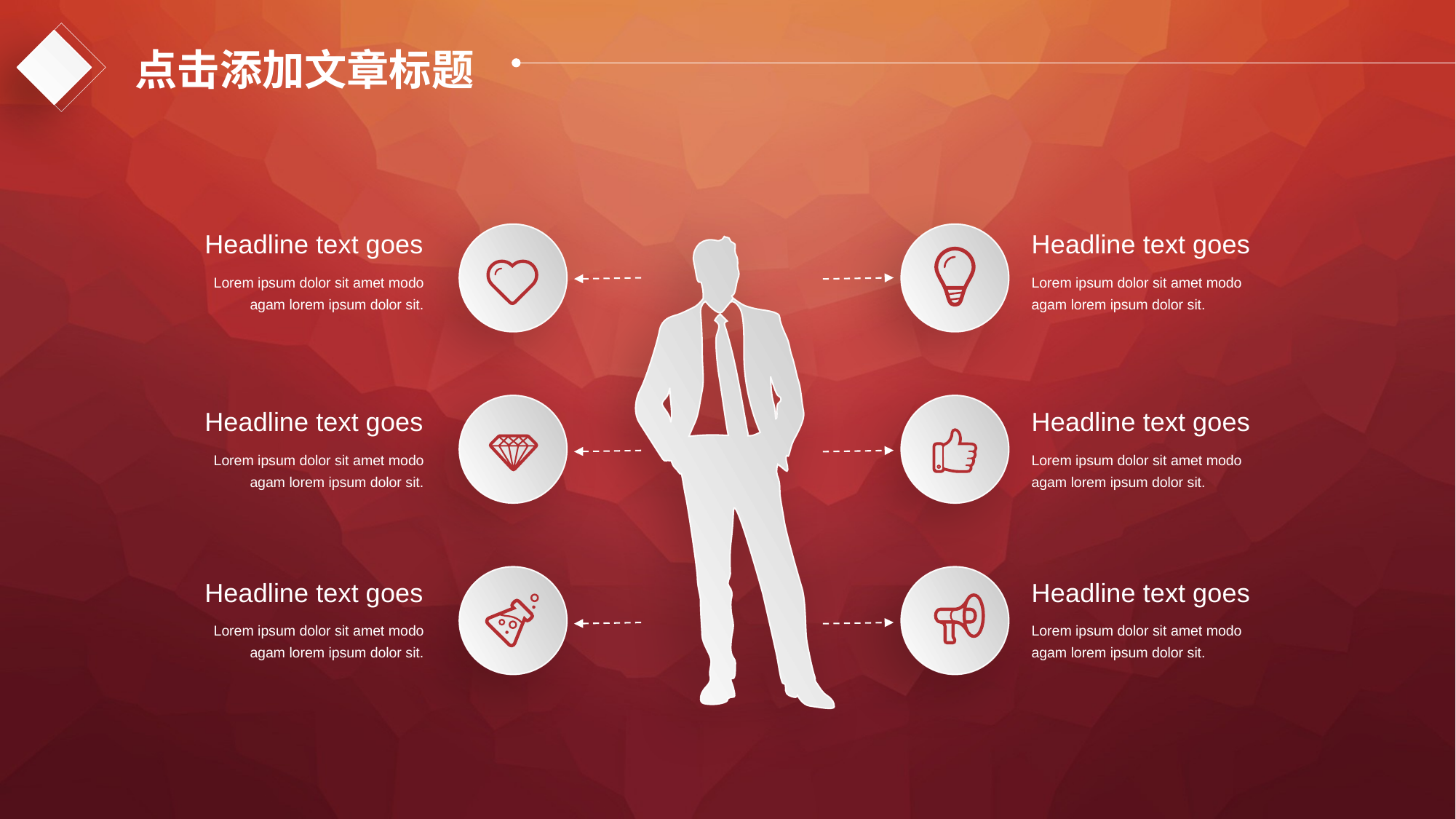

点击添加文章标题
e7d195523061f1c0dc554706afe4c72a60a25314cbaece805811E654B44695D34D35691164BB3D154CCFD5D798F6FEAD99EAA8F1ADC3D4AFA5BC9ED0BB3A4B45073A038AC38E89AB54D31AA59602B9F119171EA029671D03CC5A9FDF7B6FBD52CFA77A9813EB1C48E56359C7D4F4CC6E1CF6F79A148452085485E677BFBC7D6AE55FD115E9DF0A16

Headline text goes

Lorem ipsum dolor sit amet modo agam lorem ipsum dolor sit.

Headline text goes

Lorem ipsum dolor sit amet modo agam lorem ipsum dolor sit.

Headline text goes

Lorem ipsum dolor sit amet modo agam lorem ipsum dolor sit.

Headline text goes

Lorem ipsum dolor sit amet modo agam lorem ipsum dolor sit.

Headline text goes

Lorem ipsum dolor sit amet modo agam lorem ipsum dolor sit.

Headline text goes
Lorem ipsum dolor sit amet modo agam lorem ipsum dolor sit.